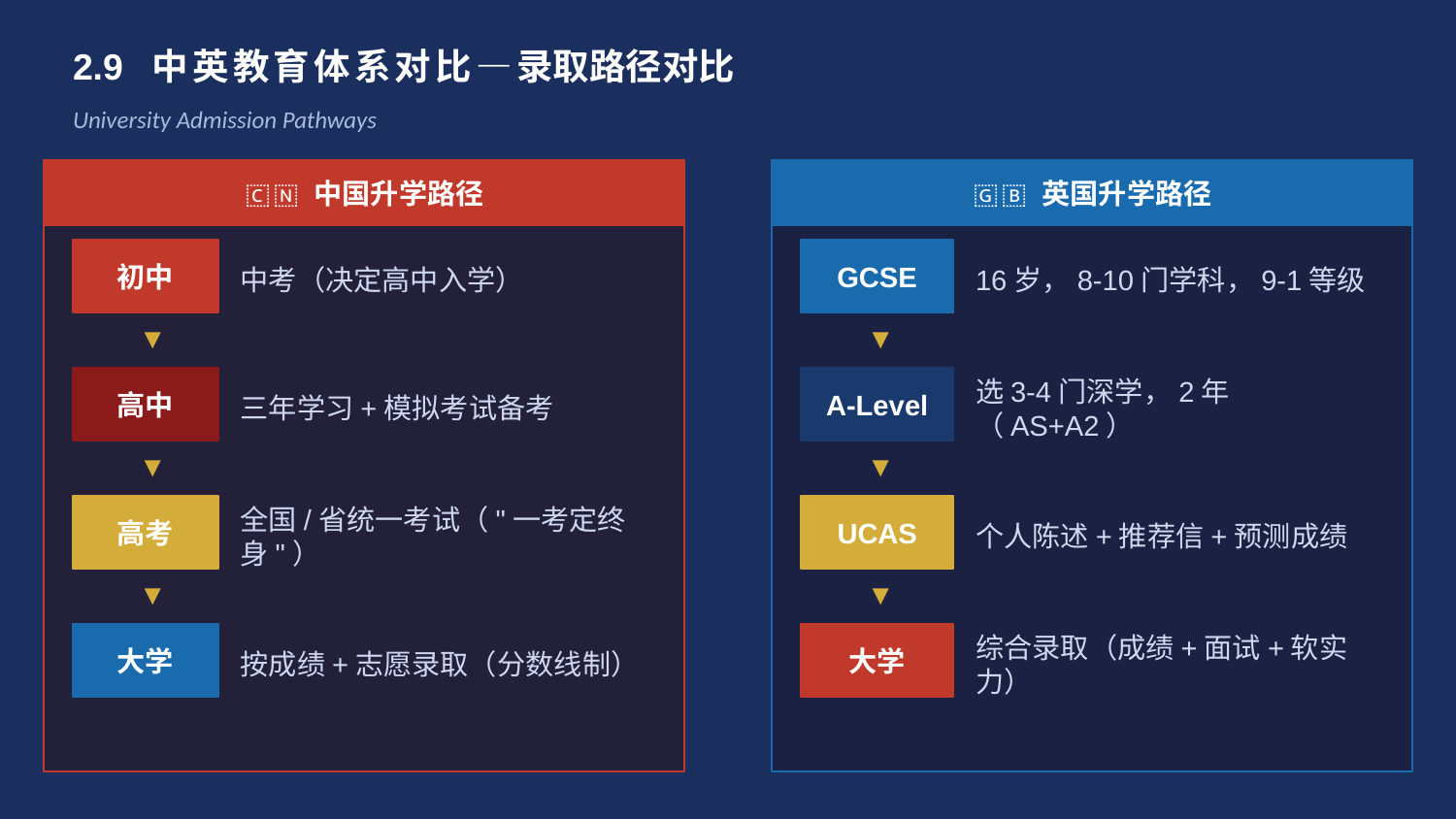

2.9  中英教育体系对比—录取路径对比
University Admission Pathways

🇨🇳 中国升学路径

🇬🇧 英国升学路径

初中

GCSE
中考（决定高中入学）
16岁，8-10门学科，9-1等级
▼
▼

高中

A-Level
三年学习+模拟考试备考
选3-4门深学，2年（AS+A2）
▼
▼

高考

UCAS
全国/省统一考试（"一考定终身"）
个人陈述+推荐信+预测成绩
▼
▼

大学

大学
按成绩+志愿录取（分数线制）
综合录取（成绩+面试+软实力）